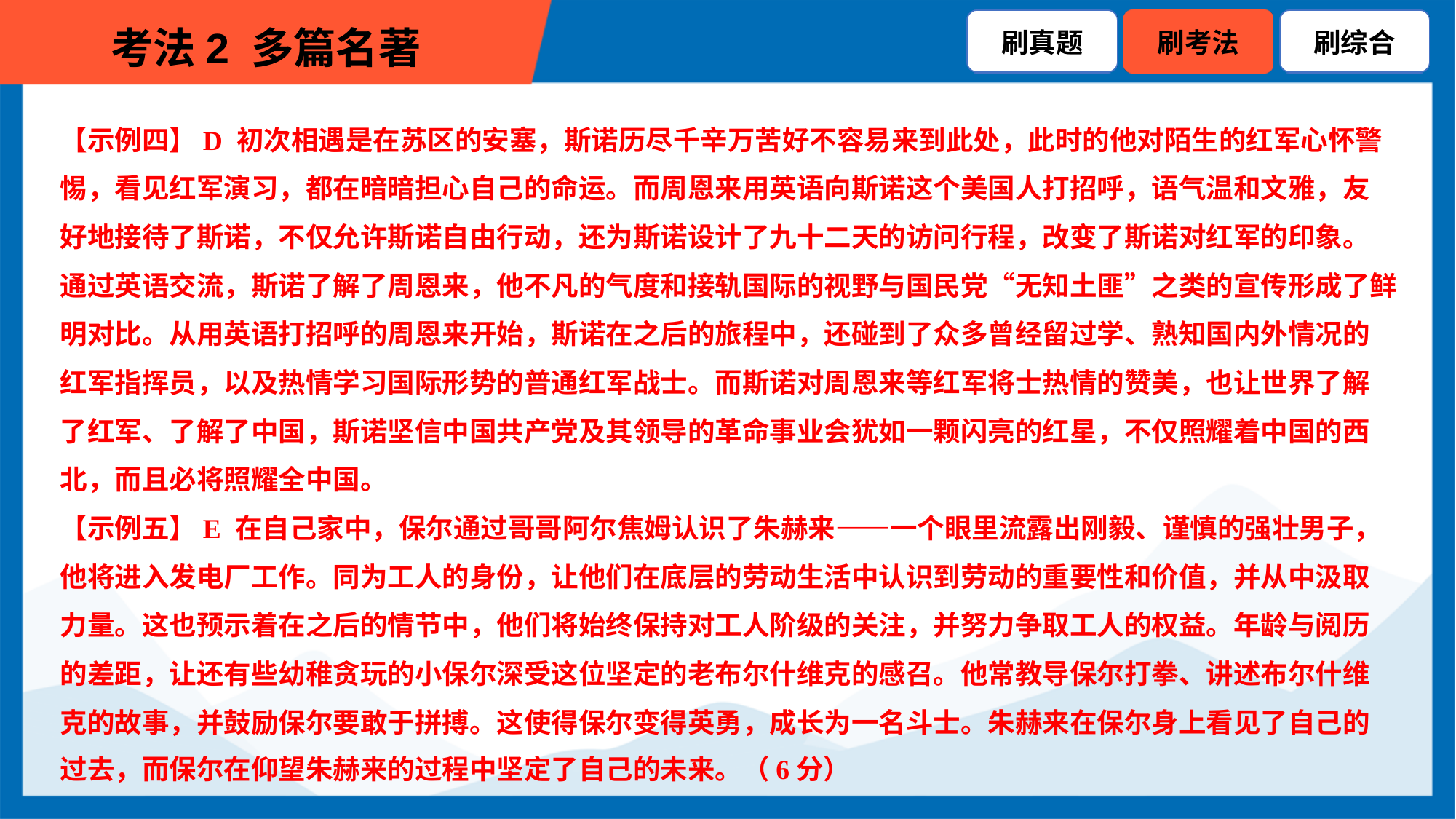

【示例四】D 初次相遇是在苏区的安塞，斯诺历尽千辛万苦好不容易来到此处，此时的他对陌生的红军心怀警
惕，看见红军演习，都在暗暗担心自己的命运。而周恩来用英语向斯诺这个美国人打招呼，语气温和文雅，友
好地接待了斯诺，不仅允许斯诺自由行动，还为斯诺设计了九十二天的访问行程，改变了斯诺对红军的印象。
通过英语交流，斯诺了解了周恩来，他不凡的气度和接轨国际的视野与国民党“无知土匪”之类的宣传形成了鲜
明对比。从用英语打招呼的周恩来开始，斯诺在之后的旅程中，还碰到了众多曾经留过学、熟知国内外情况的
红军指挥员，以及热情学习国际形势的普通红军战士。而斯诺对周恩来等红军将士热情的赞美，也让世界了解
了红军、了解了中国，斯诺坚信中国共产党及其领导的革命事业会犹如一颗闪亮的红星，不仅照耀着中国的西
北，而且必将照耀全中国。
【示例五】E 在自己家中，保尔通过哥哥阿尔焦姆认识了朱赫来——一个眼里流露出刚毅、谨慎的强壮男子，
他将进入发电厂工作。同为工人的身份，让他们在底层的劳动生活中认识到劳动的重要性和价值，并从中汲取
力量。这也预示着在之后的情节中，他们将始终保持对工人阶级的关注，并努力争取工人的权益。年龄与阅历
的差距，让还有些幼稚贪玩的小保尔深受这位坚定的老布尔什维克的感召。他常教导保尔打拳、讲述布尔什维
克的故事，并鼓励保尔要敢于拼搏。这使得保尔变得英勇，成长为一名斗士。朱赫来在保尔身上看见了自己的
过去，而保尔在仰望朱赫来的过程中坚定了自己的未来。（6分）